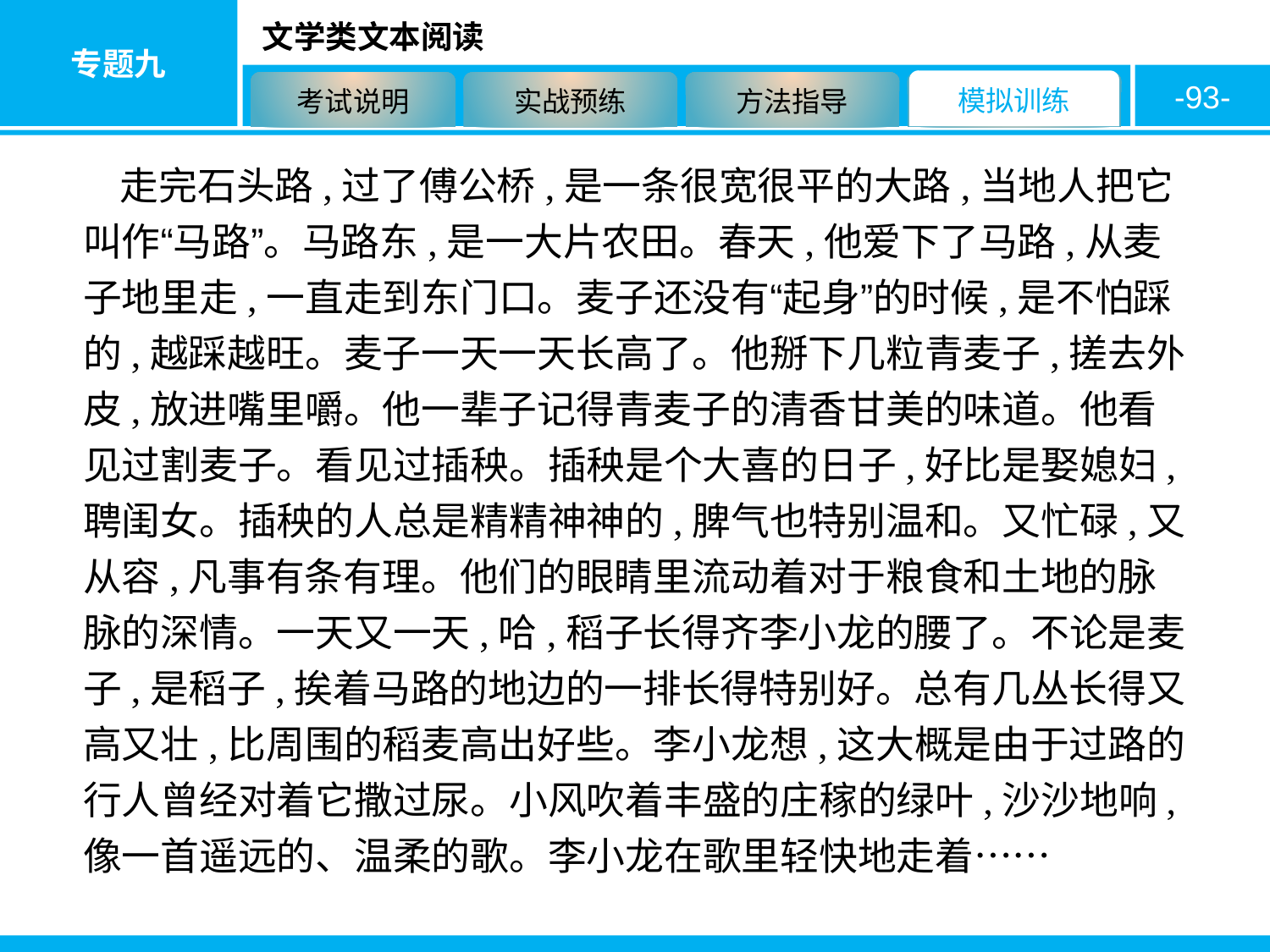

-93-
走完石头路,过了傅公桥,是一条很宽很平的大路,当地人把它叫作“马路”。马路东,是一大片农田。春天,他爱下了马路,从麦子地里走,一直走到东门口。麦子还没有“起身”的时候,是不怕踩的,越踩越旺。麦子一天一天长高了。他掰下几粒青麦子,搓去外皮,放进嘴里嚼。他一辈子记得青麦子的清香甘美的味道。他看见过割麦子。看见过插秧。插秧是个大喜的日子,好比是娶媳妇,聘闺女。插秧的人总是精精神神的,脾气也特别温和。又忙碌,又从容,凡事有条有理。他们的眼睛里流动着对于粮食和土地的脉脉的深情。一天又一天,哈,稻子长得齐李小龙的腰了。不论是麦子,是稻子,挨着马路的地边的一排长得特别好。总有几丛长得又高又壮,比周围的稻麦高出好些。李小龙想,这大概是由于过路的行人曾经对着它撒过尿。小风吹着丰盛的庄稼的绿叶,沙沙地响,像一首遥远的、温柔的歌。李小龙在歌里轻快地走着……